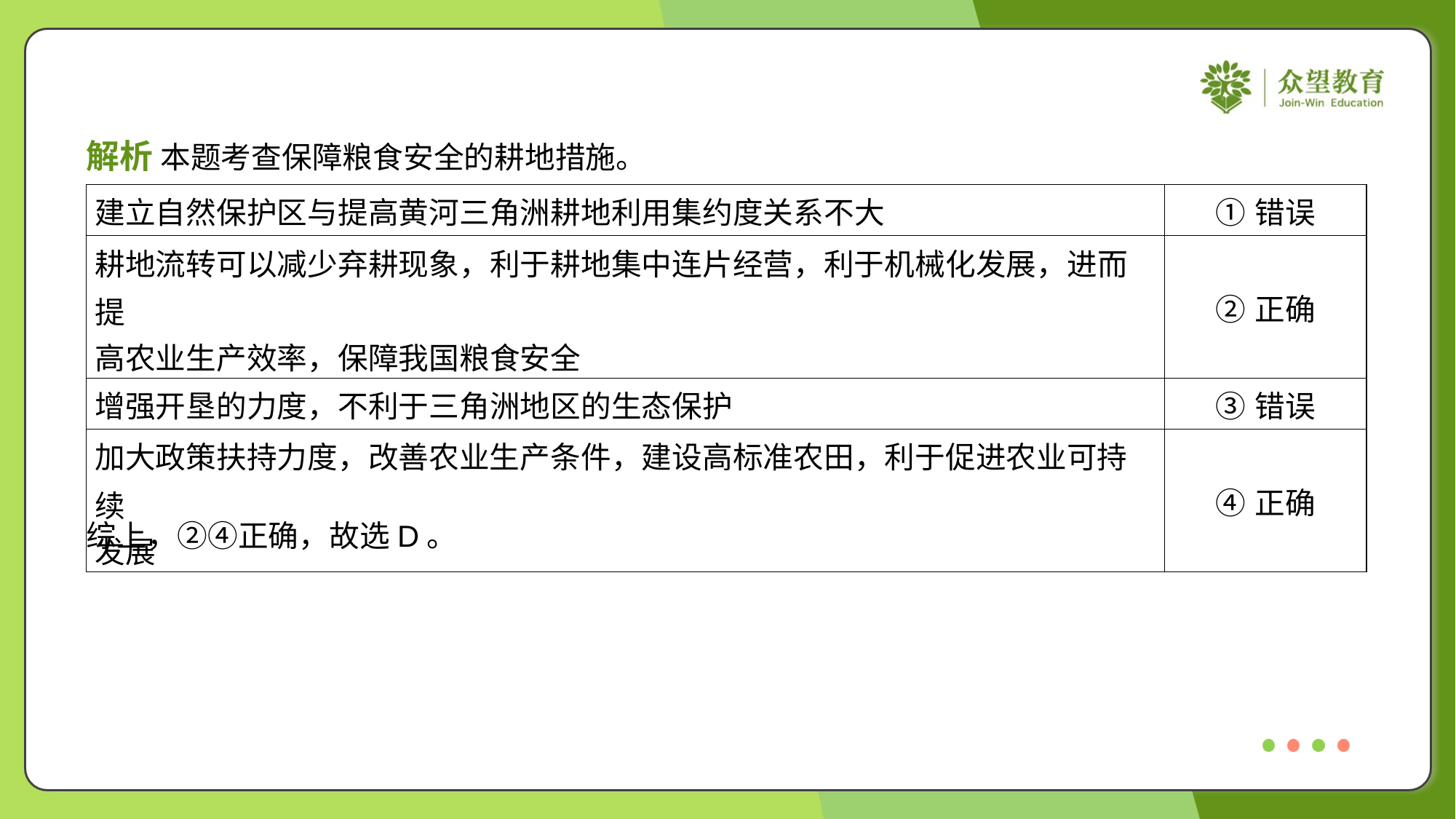

解析 本题考查保障粮食安全的耕地措施。
| 建立自然保护区与提高黄河三角洲耕地利用集约度关系不大 | ①错误 |
| --- | --- |
| 耕地流转可以减少弃耕现象，利于耕地集中连片经营，利于机械化发展，进而提 高农业生产效率，保障我国粮食安全 | ②正确 |
| 增强开垦的力度，不利于三角洲地区的生态保护 | ③错误 |
| 加大政策扶持力度，改善农业生产条件，建设高标准农田，利于促进农业可持续 发展 | ④正确 |
综上，②④正确，故选D。